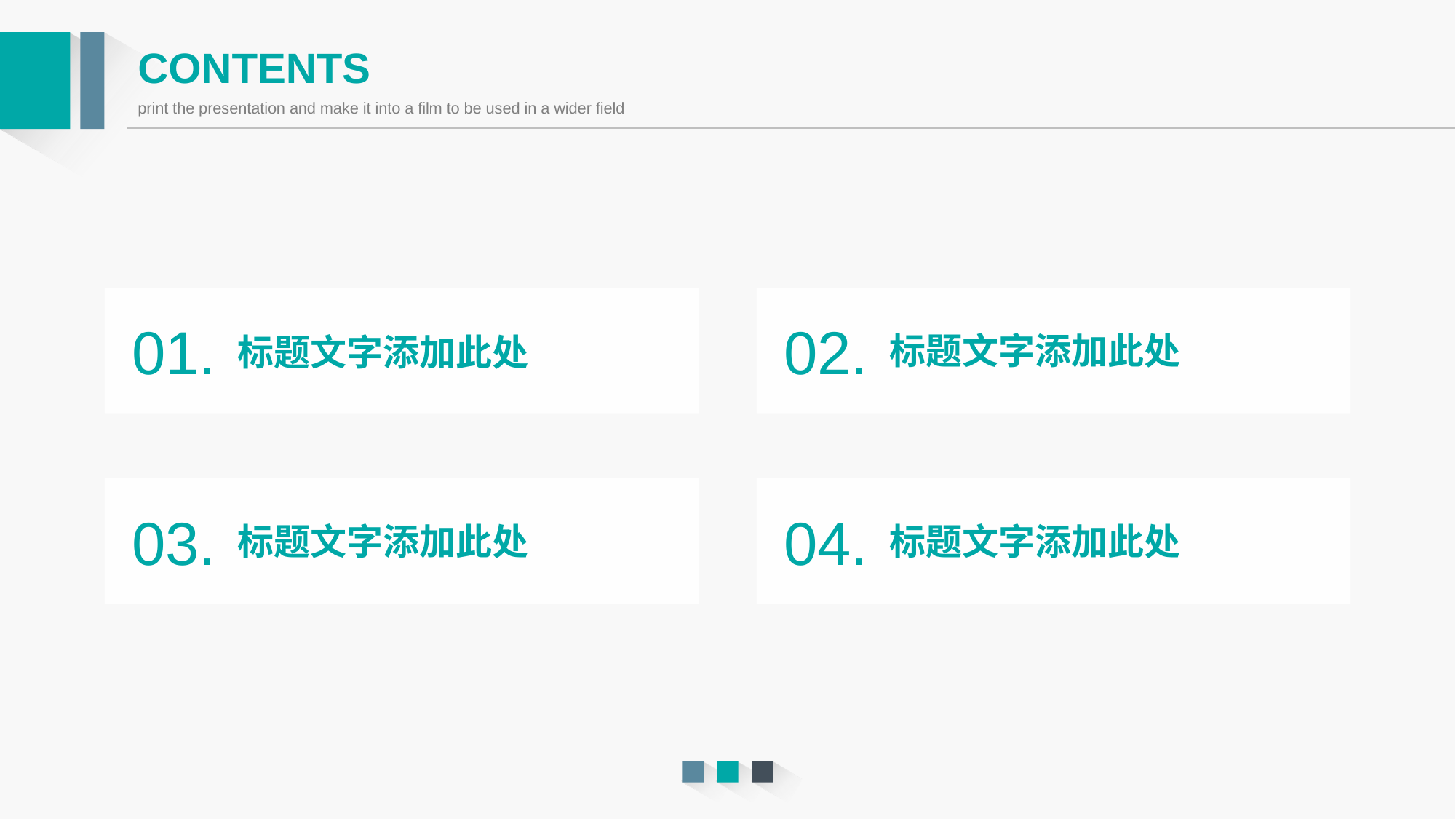

CONTENTS
print the presentation and make it into a film to be used in a wider field

01.
标题文字添加此处

02.
标题文字添加此处

03.
标题文字添加此处

04.
标题文字添加此处